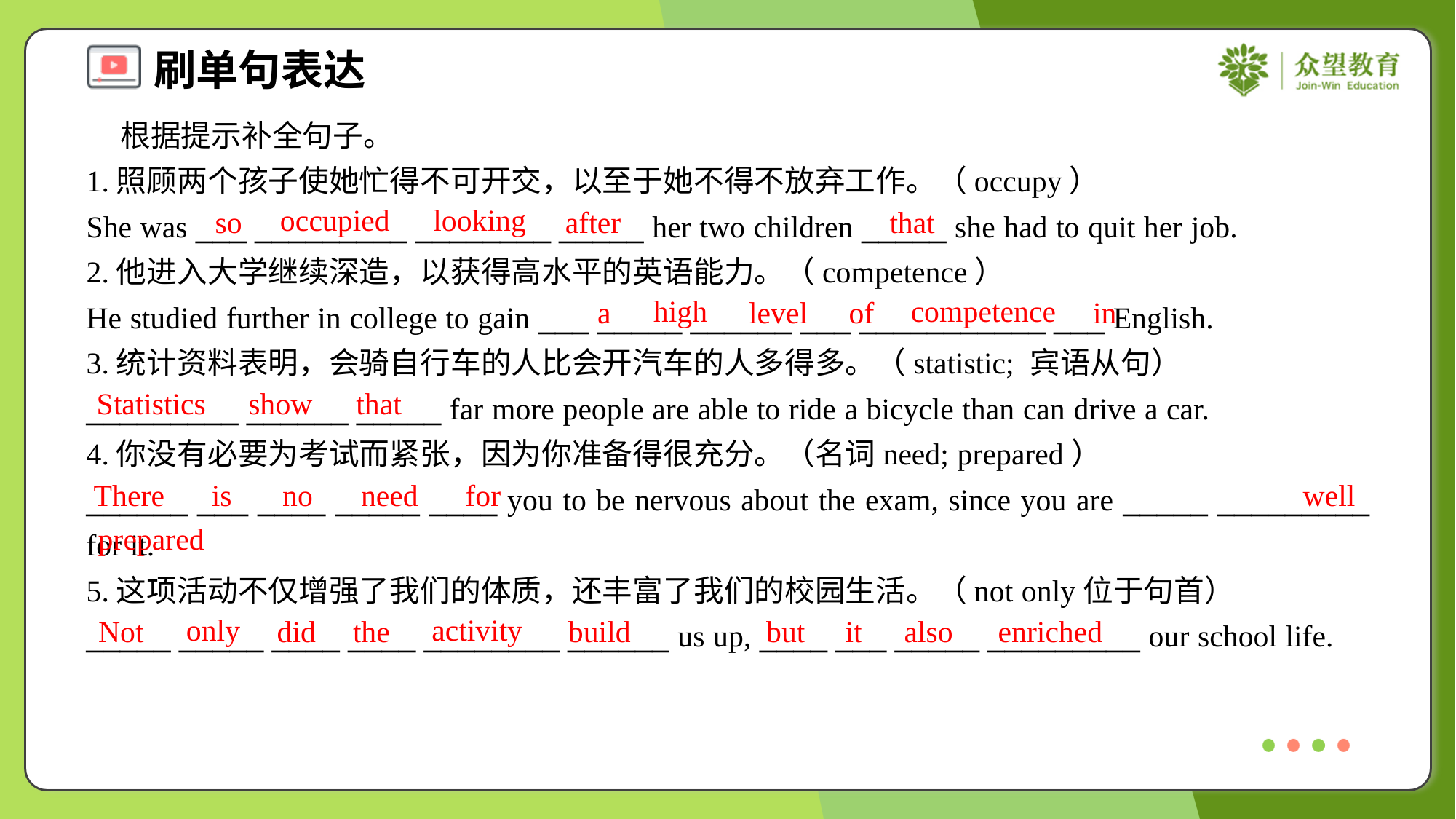

根据提示补全句子。
1.照顾两个孩子使她忙得不可开交，以至于她不得不放弃工作。（occupy）
She was ___ _________ ________ _____ her two children _____ she had to quit her job.
2.他进入大学继续深造，以获得高水平的英语能力。（competence）
He studied further in college to gain ___ _____ ______ ___ ___________ ___ English.
3.统计资料表明，会骑自行车的人比会开汽车的人多得多。（statistic; 宾语从句）
_________ ______ _____ far more people are able to ride a bicycle than can drive a car.
occupied
looking
so
after
that
high
competence
a
level
of
in
Statistics
show
that
4.你没有必要为考试而紧张，因为你准备得很充分。（名词need; prepared）
______ ___ ____ _____ ____ you to be nervous about the exam, since you are _____ _________ for it.
There
is
no
need
for
well
prepared
5.这项活动不仅增强了我们的体质，还丰富了我们的校园生活。（not only位于句首）
_____ _____ ____ ____ ________ ______ us up, ____ ___ _____ _________ our school life.
only
activity
Not
did
the
build
but
it
also
enriched